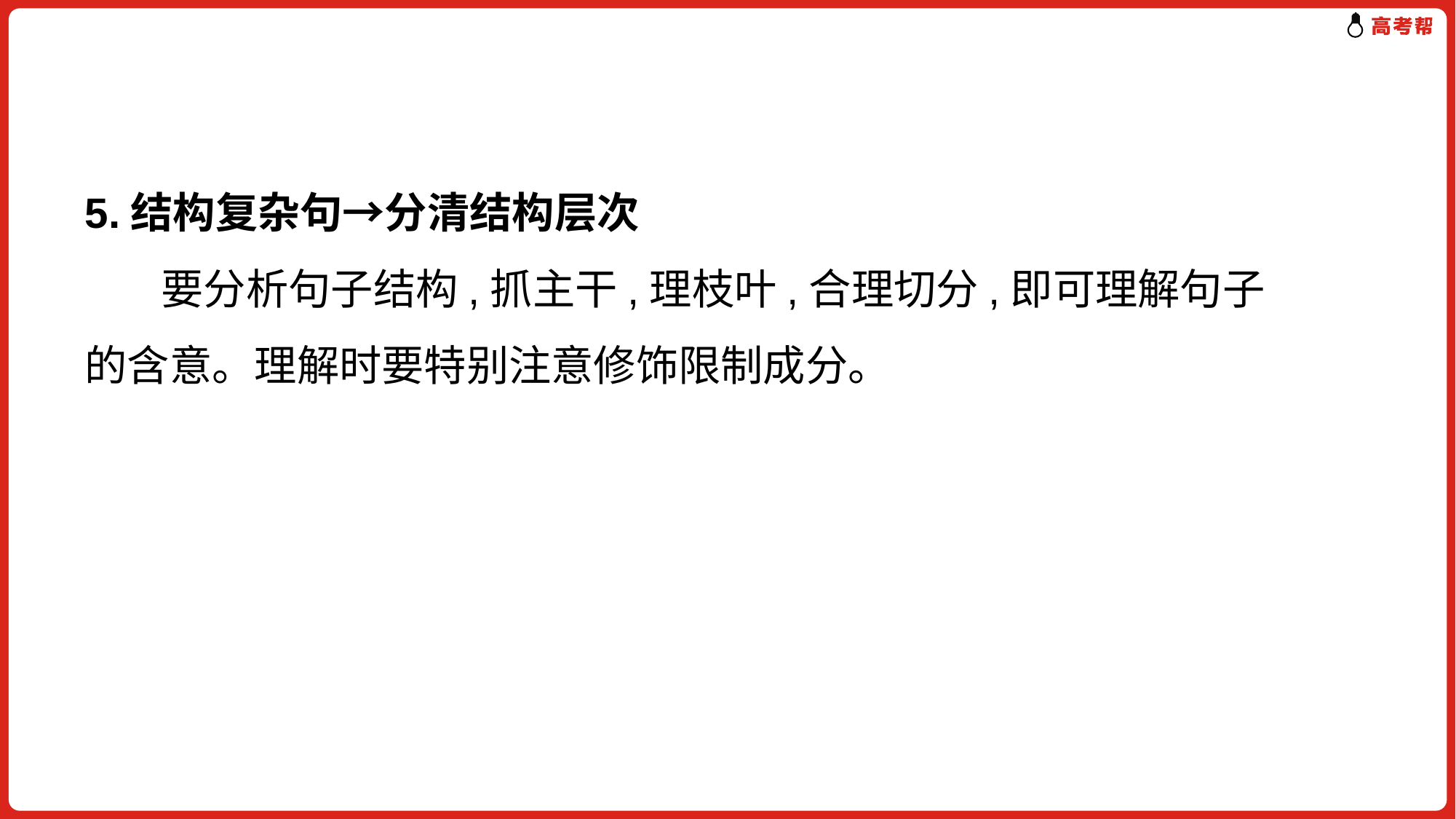

5.结构复杂句→分清结构层次
       要分析句子结构,抓主干,理枝叶,合理切分,即可理解句子的含意。理解时要特别注意修饰限制成分。